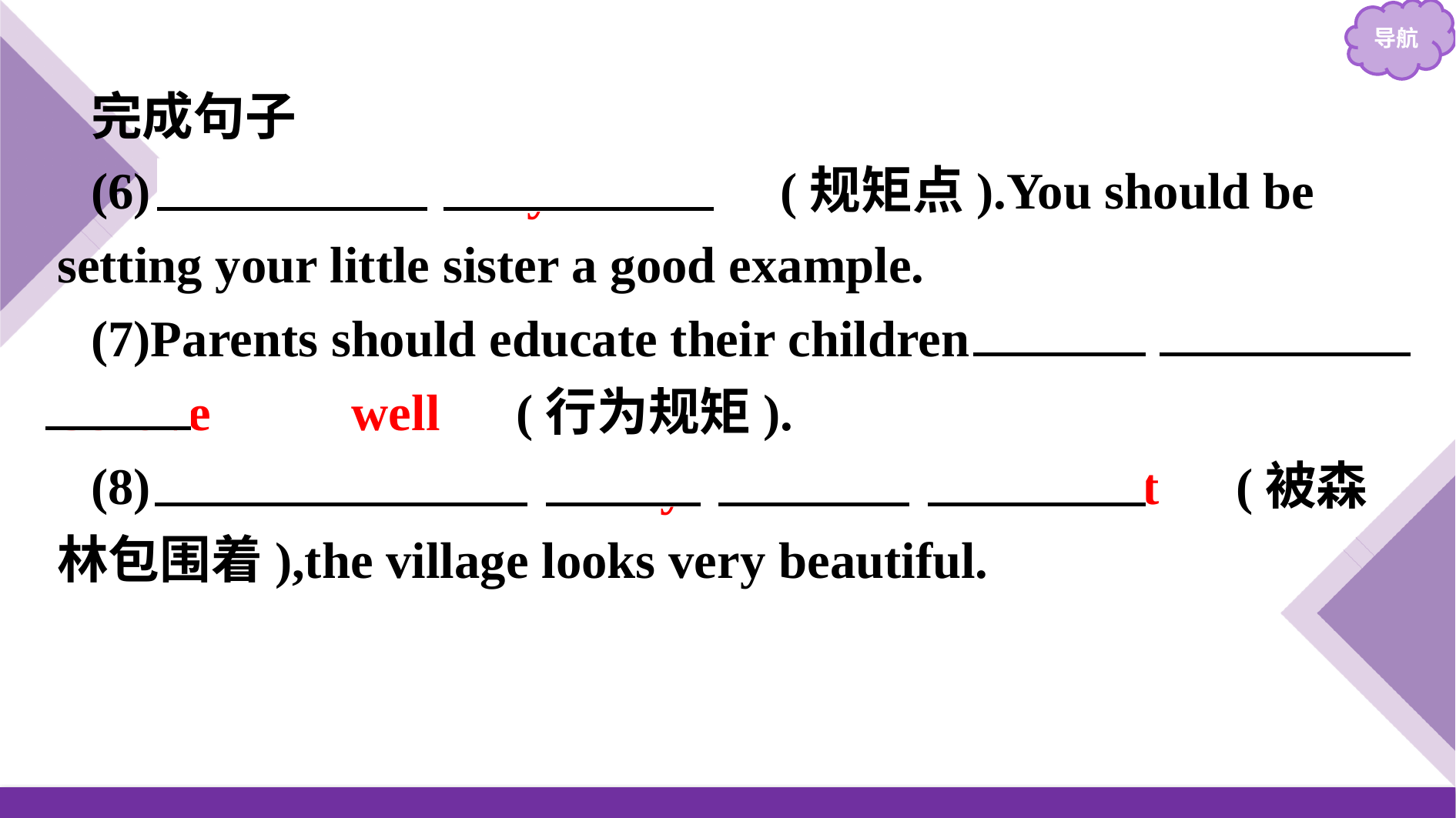

完成句子
(6)　Behave　 　yourself　(规矩点).You should be setting your little sister a good example.
(7)Parents should educate their children 　to　 　behave　 　well　(行为规矩).
(8)　Surrounded　 　by　 　the　 　forest　(被森林包围着),the village looks very beautiful.